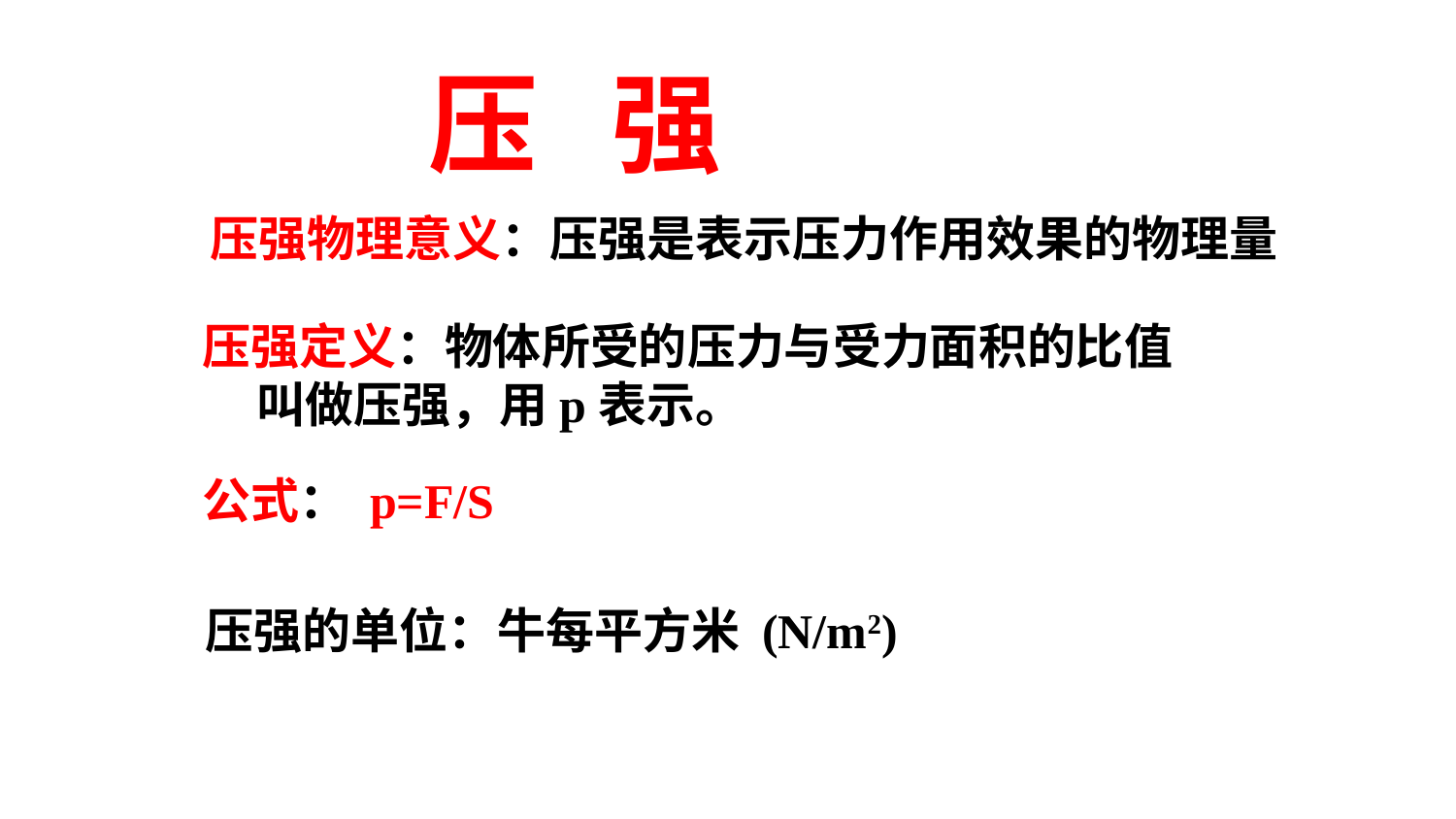

压   强
压强物理意义：压强是表示压力作用效果的物理量
压强定义：物体所受的压力与受力面积的比值叫做压强，用p表示。
公式： p=F/S
# 压强的单位：牛每平方米 (N/m2)